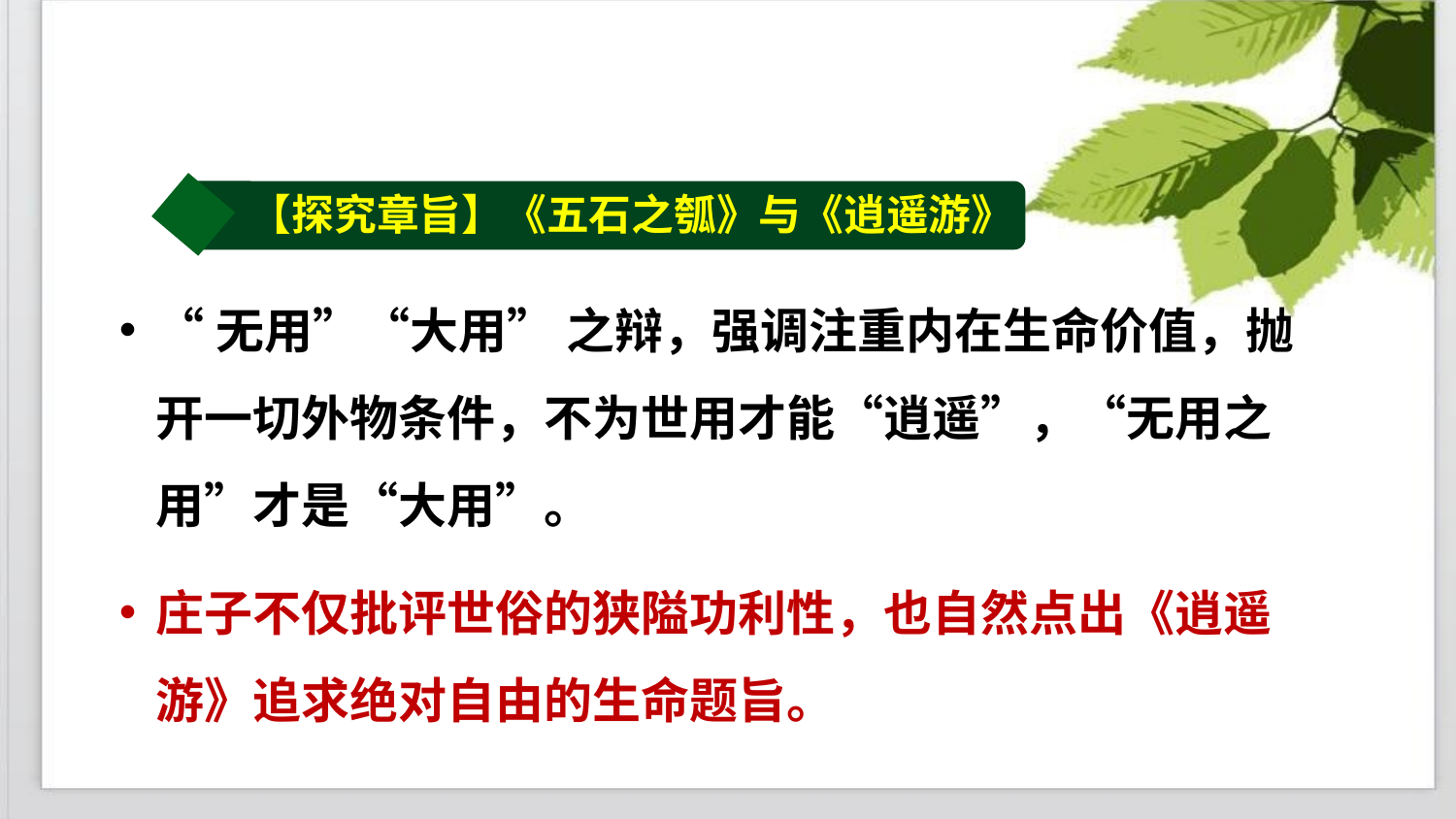

【探究章旨】《五石之瓠》与《逍遥游》
“无用”“大用” 之辩，强调注重内在生命价值，抛开一切外物条件，不为世用才能“逍遥”，“无用之用”才是“大用”。
庄子不仅批评世俗的狭隘功利性，也自然点出《逍遥游》追求绝对自由的生命题旨。